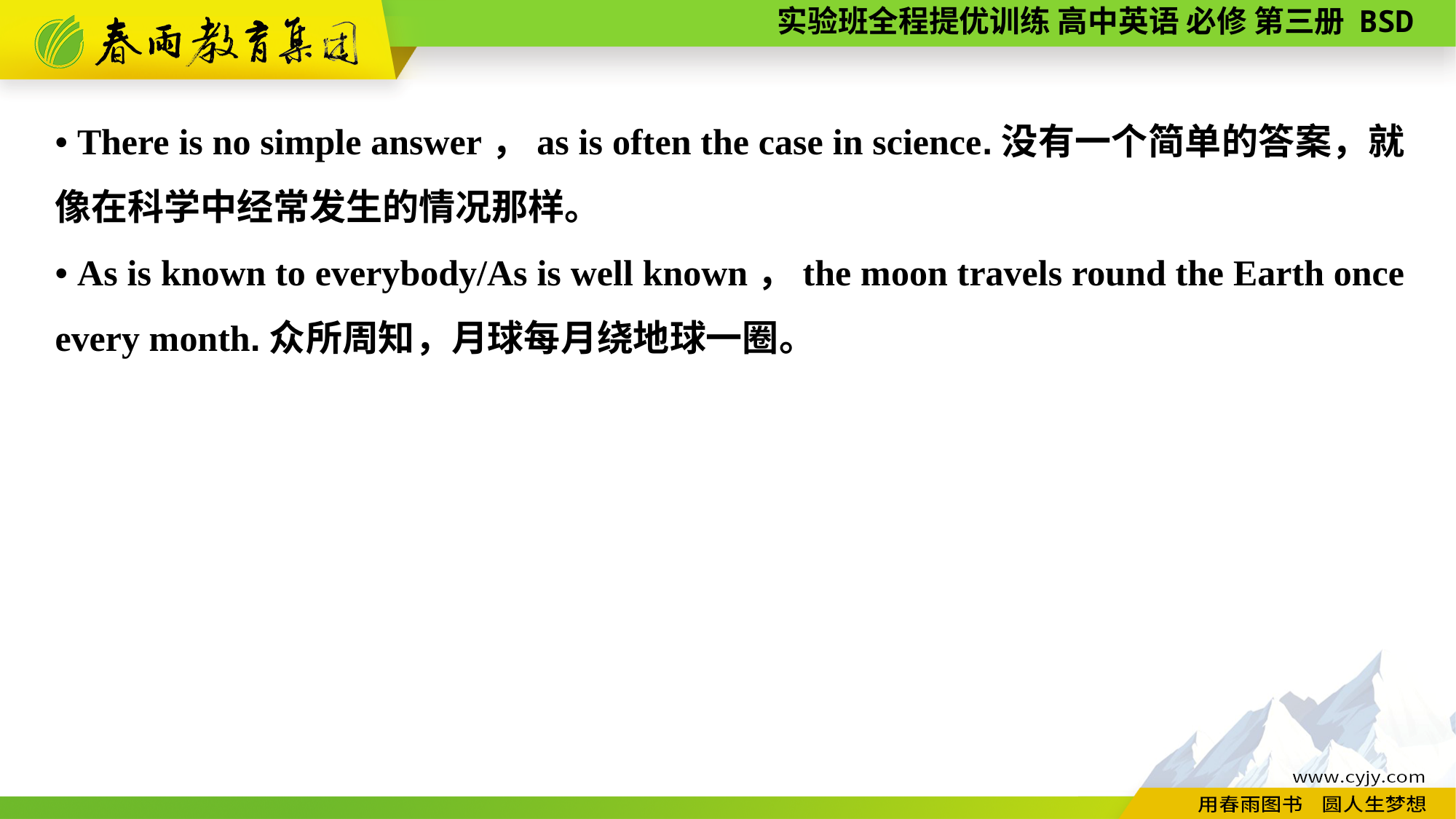

• There is no simple answer，as is often the case in science.没有一个简单的答案，就像在科学中经常发生的情况那样。
• As is known to everybody/As is well known，the moon travels round the Earth once every month.众所周知，月球每月绕地球一圈。